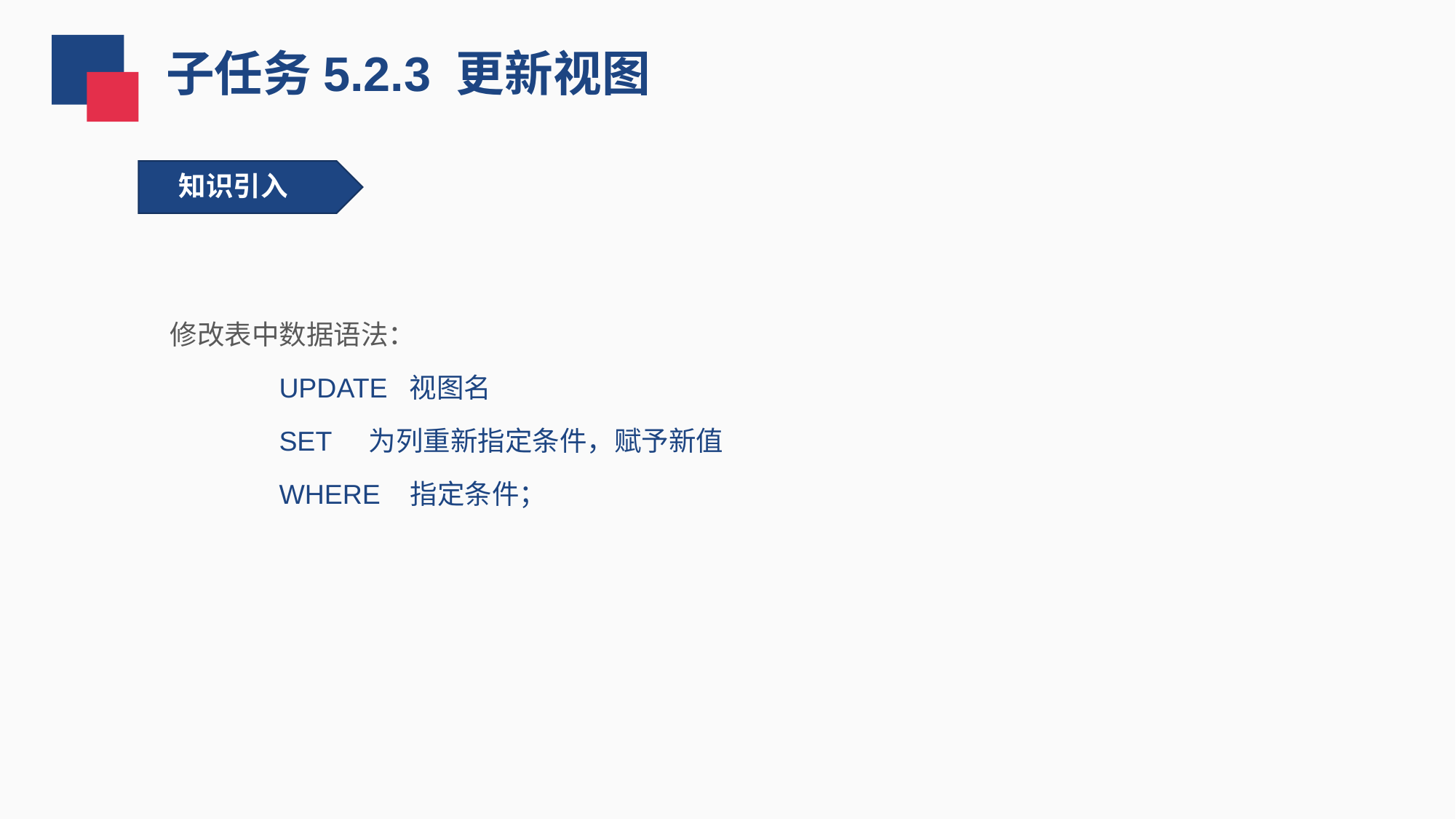

子任务5.2.3 更新视图

知识引入
修改表中数据语法：
UPDATE  视图名
SET    为列重新指定条件，赋予新值
WHERE   指定条件；